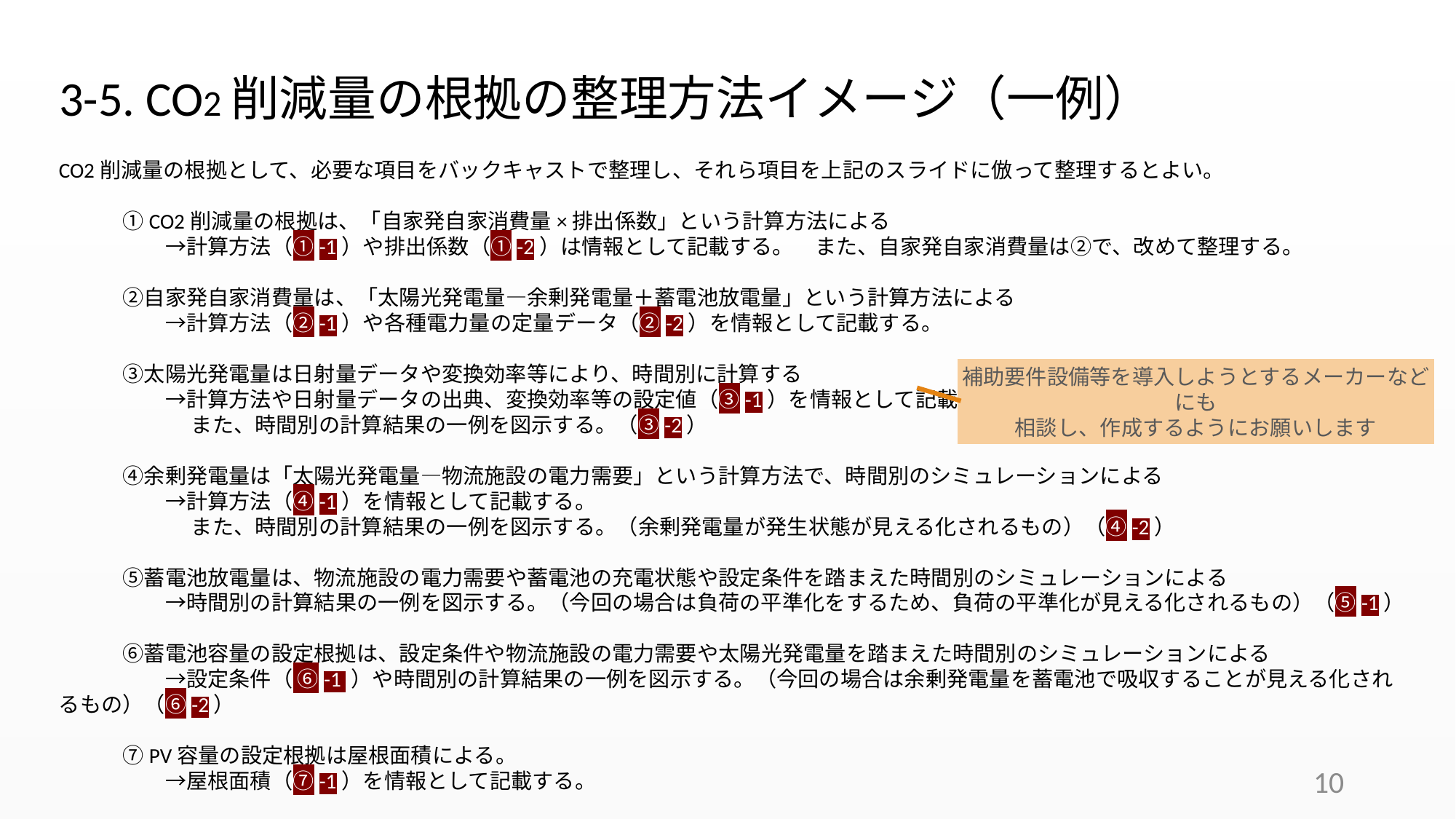

3-5. CO2削減量の根拠の整理方法イメージ（一例）

CO2削減量の根拠として、必要な項目をバックキャストで整理し、それら項目を上記のスライドに倣って整理するとよい。

　　　①CO2削減量の根拠は、「自家発自家消費量×排出係数」という計算方法による
　　　　　→計算方法（①-1）や排出係数（①-2）は情報として記載する。　また、自家発自家消費量は②で、改めて整理する。

　　　②自家発自家消費量は、「太陽光発電量―余剰発電量＋蓄電池放電量」という計算方法による
　　　　　→計算方法（②-1）や各種電力量の定量データ（②-2）を情報として記載する。

　　　③太陽光発電量は日射量データや変換効率等により、時間別に計算する
　　　　　→計算方法や日射量データの出典、変換効率等の設定値（③-1）を情報として記載する。
　　　　　　 また、時間別の計算結果の一例を図示する。（③-2）

　　　④余剰発電量は「太陽光発電量―物流施設の電力需要」という計算方法で、時間別のシミュレーションによる
　　　　　→計算方法（④-1）を情報として記載する。
　　　　　　 また、時間別の計算結果の一例を図示する。（余剰発電量が発生状態が見える化されるもの）（④-2）

　　　⑤蓄電池放電量は、物流施設の電力需要や蓄電池の充電状態や設定条件を踏まえた時間別のシミュレーションによる
　　　　　→時間別の計算結果の一例を図示する。（今回の場合は負荷の平準化をするため、負荷の平準化が見える化されるもの）（⑤-1）

　　　⑥蓄電池容量の設定根拠は、設定条件や物流施設の電力需要や太陽光発電量を踏まえた時間別のシミュレーションによる
　　　　　→設定条件（ ⑥-1 ）や時間別の計算結果の一例を図示する。（今回の場合は余剰発電量を蓄電池で吸収することが見える化されるもの）（⑥-2）

　　　⑦PV容量の設定根拠は屋根面積による。
　　　　　→屋根面積（⑦-1）を情報として記載する。
補助要件設備等を導入しようとするメーカーなどにも
相談し、作成するようにお願いします
10